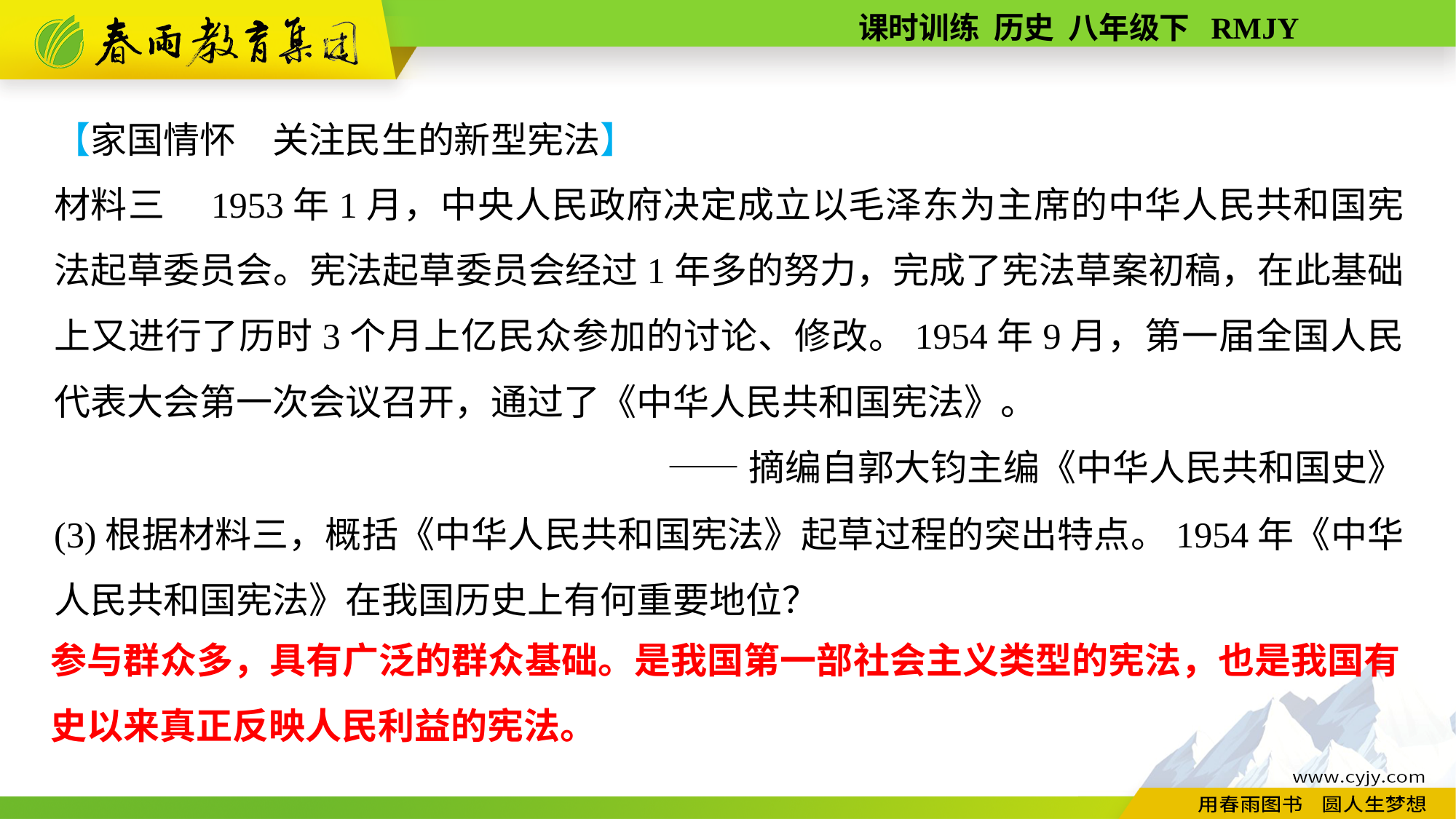

【家国情怀　关注民生的新型宪法】
材料三　1953年1月，中央人民政府决定成立以毛泽东为主席的中华人民共和国宪法起草委员会。宪法起草委员会经过1年多的努力，完成了宪法草案初稿，在此基础上又进行了历时3个月上亿民众参加的讨论、修改。1954年9月，第一届全国人民代表大会第一次会议召开，通过了《中华人民共和国宪法》。
——摘编自郭大钧主编《中华人民共和国史》
(3)根据材料三，概括《中华人民共和国宪法》起草过程的突出特点。1954年《中华人民共和国宪法》在我国历史上有何重要地位？
参与群众多，具有广泛的群众基础。是我国第一部社会主义类型的宪法，也是我国有史以来真正反映人民利益的宪法。